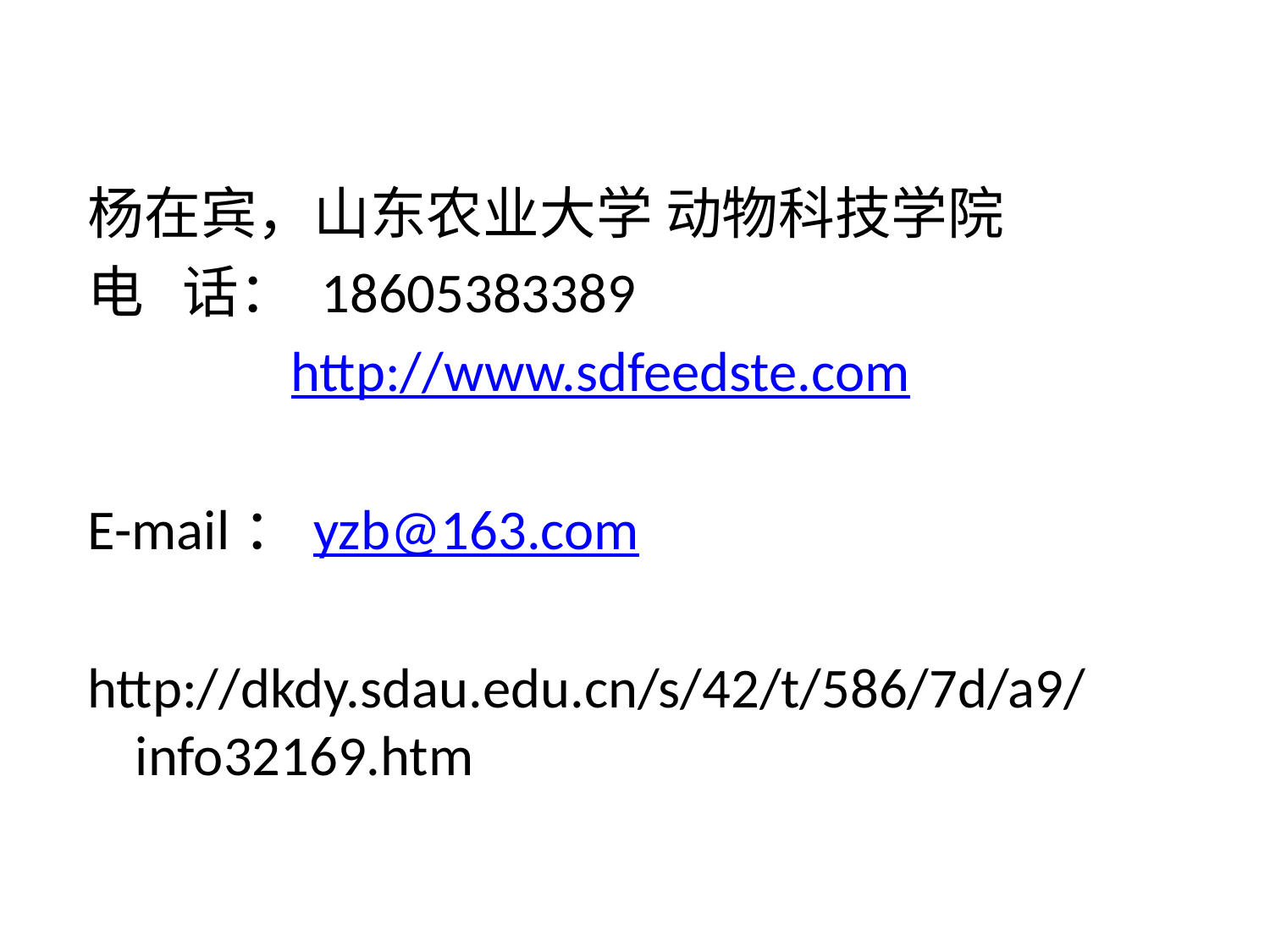

杨在宾，山东农业大学 动物科技学院
电   话： 18605383389
                http://www.sdfeedste.com

E-mail：yzb@163.com

http://dkdy.sdau.edu.cn/s/42/t/586/7d/a9/info32169.htm